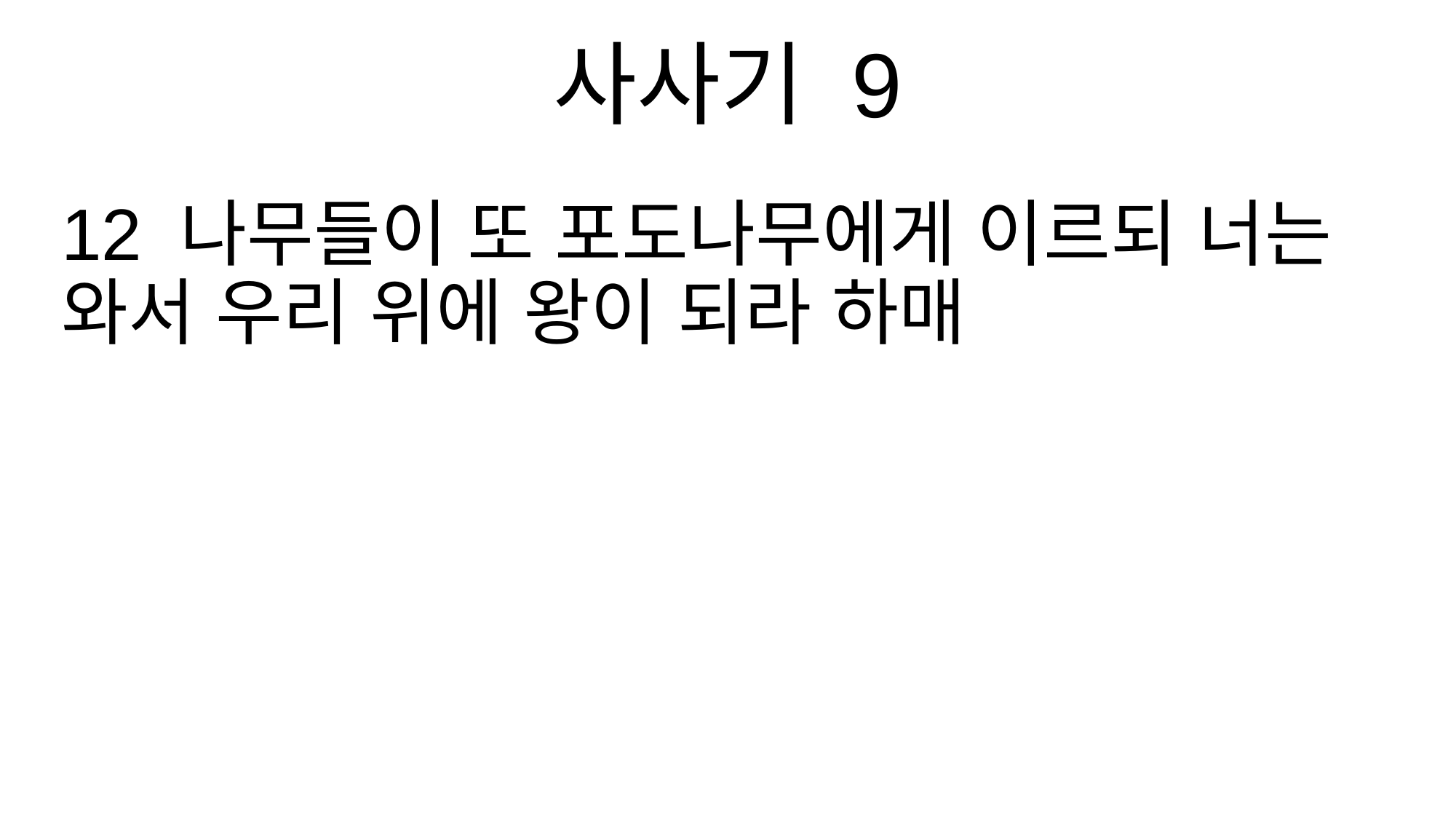

사사기 9
12 나무들이 또 포도나무에게 이르되 너는 와서 우리 위에 왕이 되라 하매